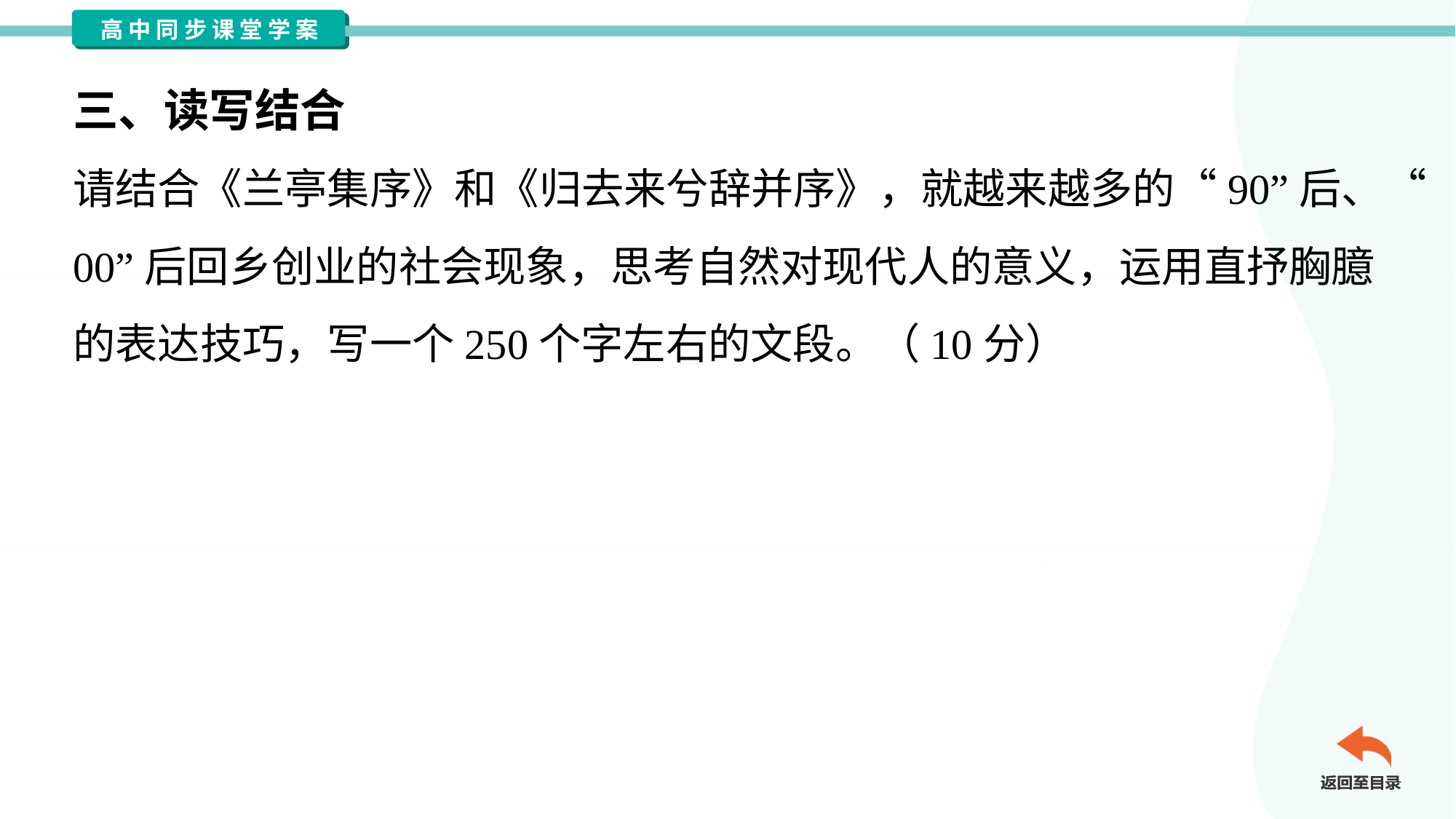

三、读写结合
请结合《兰亭集序》和《归去来兮辞并序》，就越来越多的“90”后、“
00”后回乡创业的社会现象，思考自然对现代人的意义，运用直抒胸臆
的表达技巧，写一个250个字左右的文段。（10分）